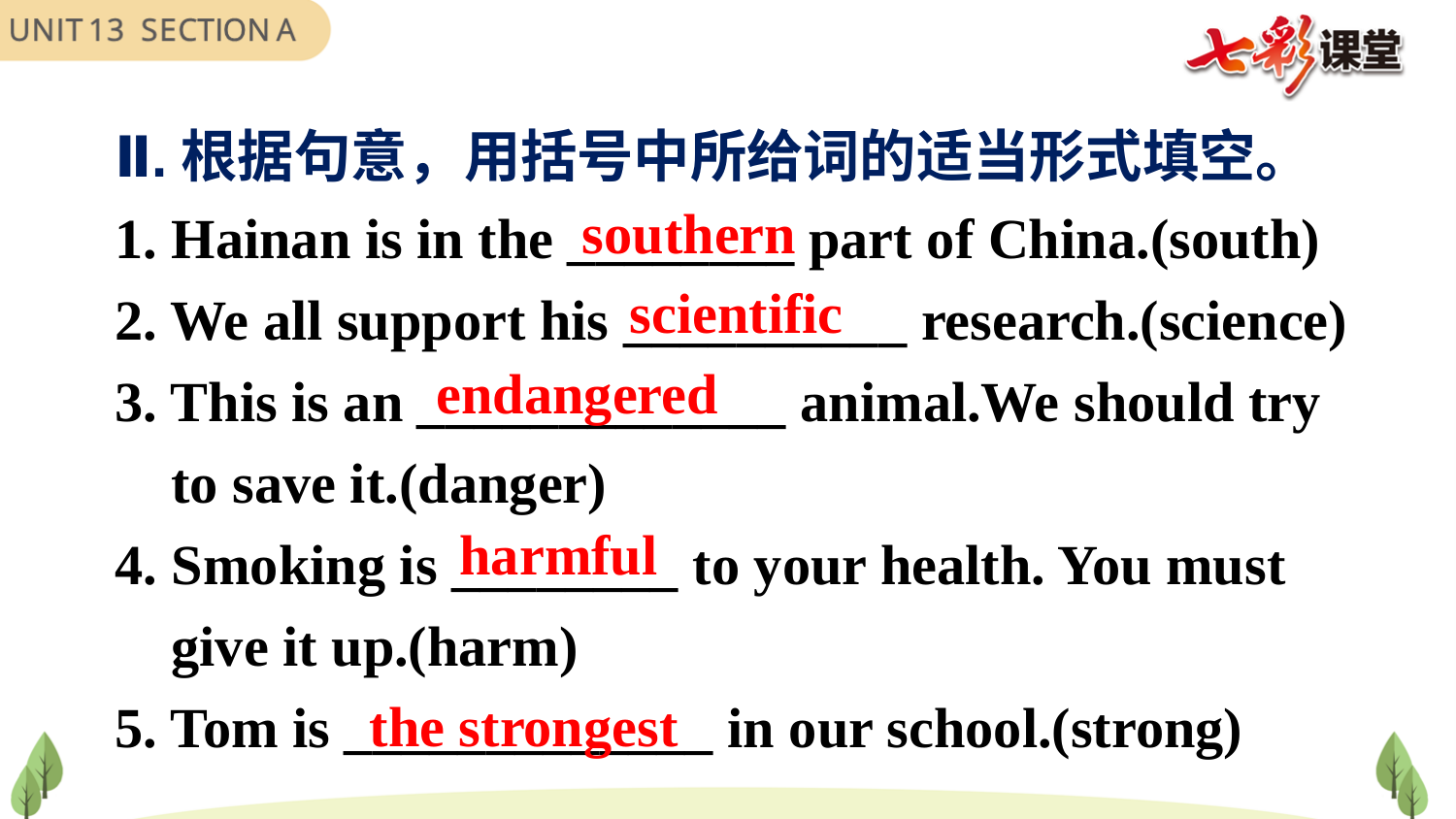

Ⅱ.根据句意，用括号中所给词的适当形式填空。
1. Hainan is in the ________ part of China.(south)
2. We all support his __________ research.(science)
3. This is an _____________ animal.We should try
    to save it.(danger)
4. Smoking is ________ to your health. You must
    give it up.(harm)
5. Tom is _____________ in our school.(strong)
southern
scientific
endangered
harmful
the strongest